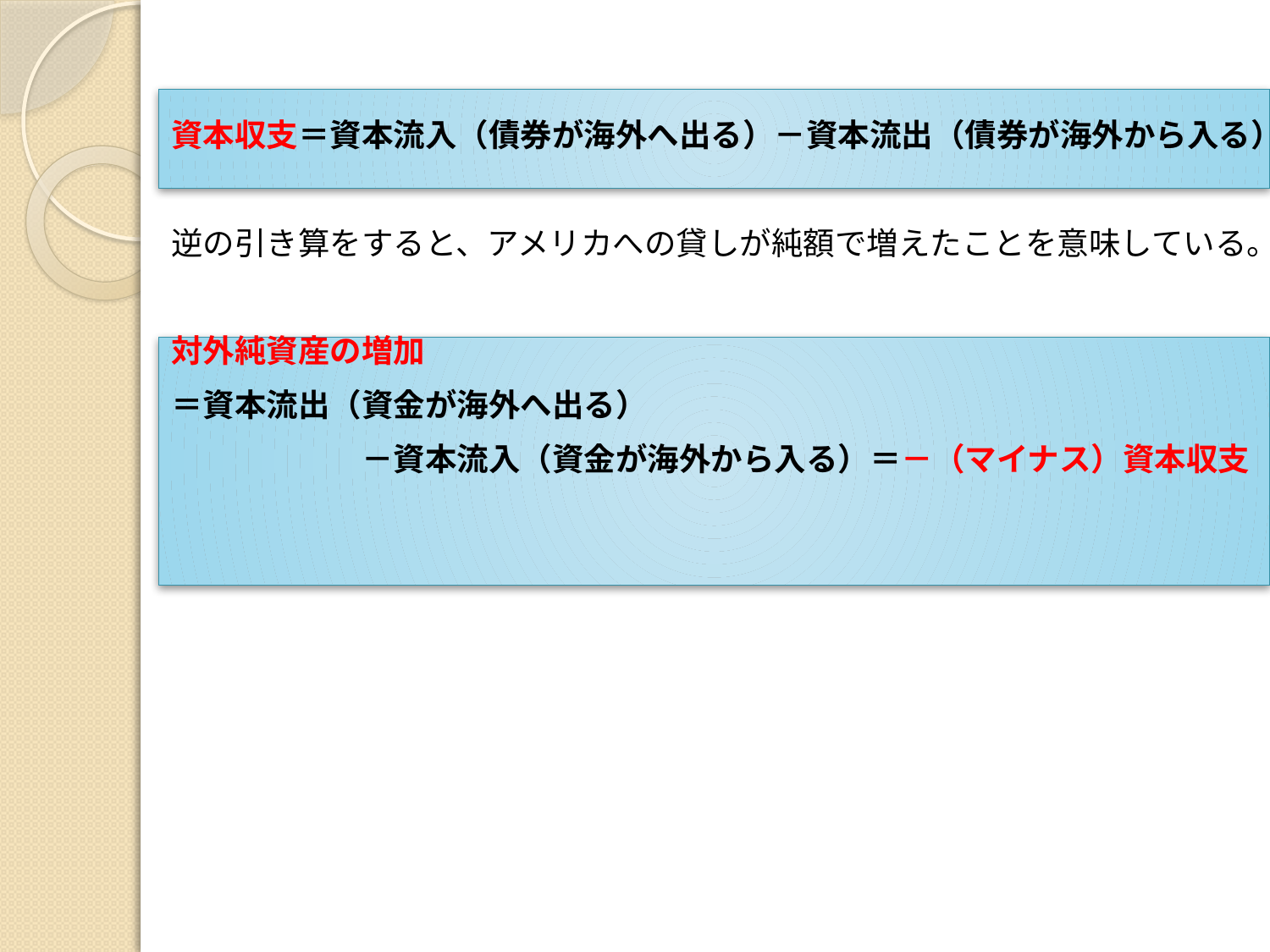

資本収支＝資本流入（債券が海外へ出る）－資本流出（債券が海外から入る）

逆の引き算をすると、アメリカへの貸しが純額で増えたことを意味している。

対外純資産の増加
＝資本流出（資金が海外へ出る）
　　　　　　－資本流入（資金が海外から入る）＝－（マイナス）資本収支